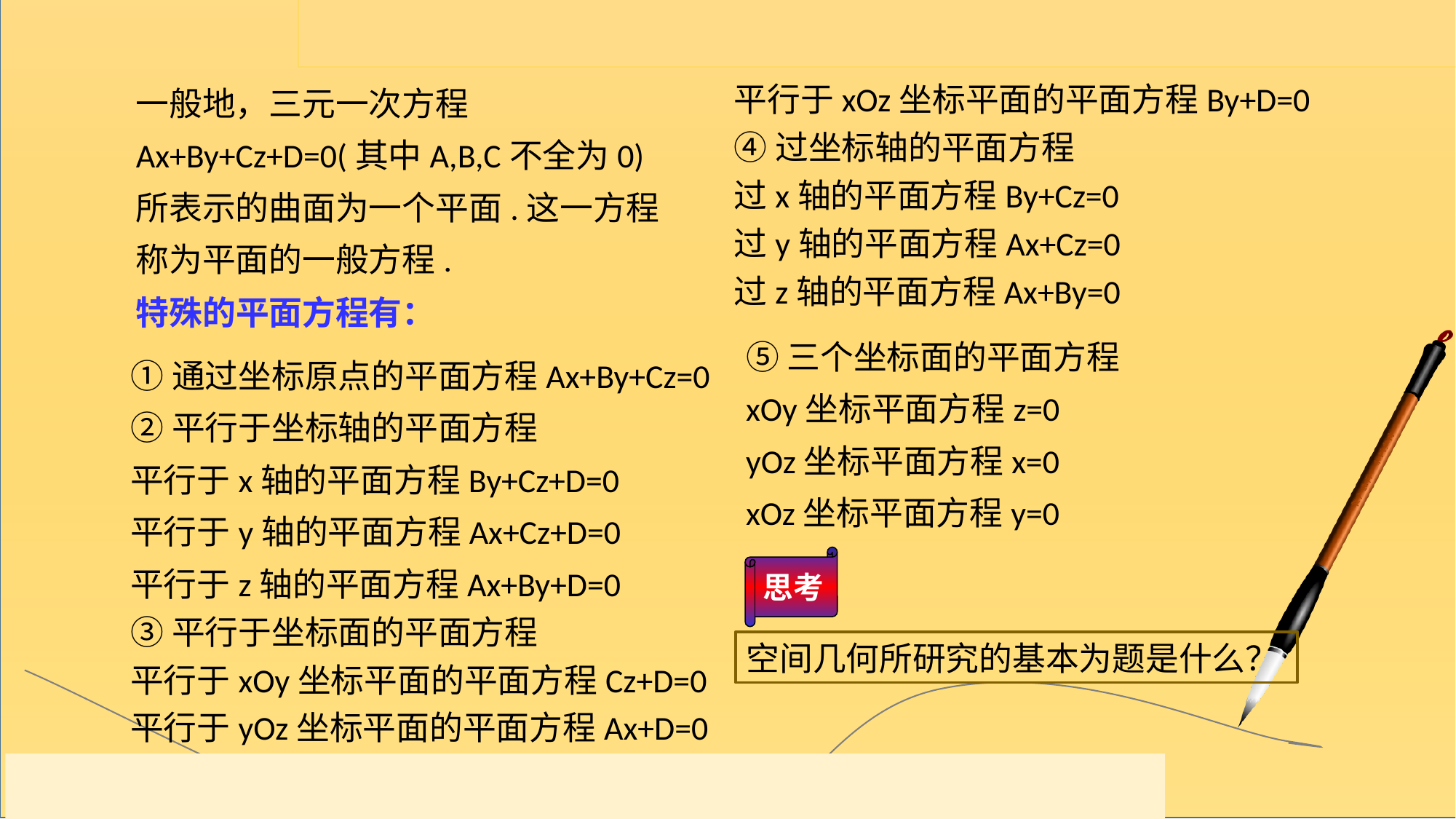

一般地，三元一次方程
Ax+By+Cz+D=0(其中A,B,C不全为0)
所表示的曲面为一个平面.这一方程称为平面的一般方程.
平行于xOz坐标平面的平面方程By+D=0
④过坐标轴的平面方程
过x轴的平面方程By+Cz=0
过y轴的平面方程Ax+Cz=0
过z轴的平面方程Ax+By=0
特殊的平面方程有：
⑤三个坐标面的平面方程
xOy坐标平面方程z=0
yOz坐标平面方程x=0
xOz坐标平面方程y=0
①通过坐标原点的平面方程Ax+By+Cz=0
②平行于坐标轴的平面方程
平行于x轴的平面方程By+Cz+D=0
平行于y轴的平面方程Ax+Cz+D=0
平行于z轴的平面方程Ax+By+D=0
思考
③平行于坐标面的平面方程
平行于xOy坐标平面的平面方程Cz+D=0
平行于yOz坐标平面的平面方程Ax+D=0
空间几何所研究的基本为题是什么？